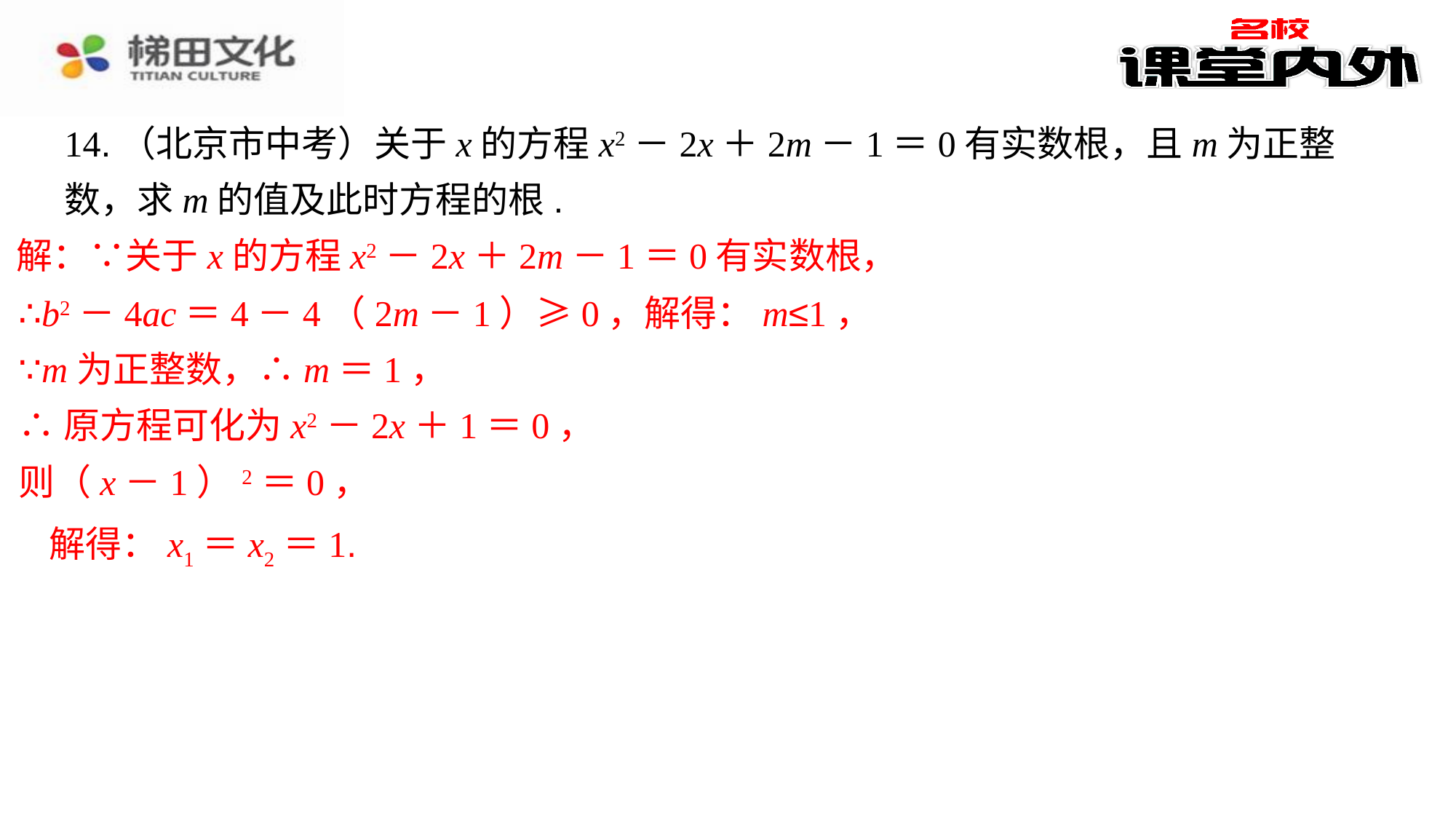

14.（北京市中考）关于x的方程x2－2x＋2m－1＝0有实数根，且m为正整数，求m的值及此时方程的根.
解：∵关于x的方程x2－2x＋2m－1＝0有实数根，
∴b2－4ac＝4－4（2m－1）≥0，解得：m≤1，
∵m为正整数，∴m＝1，
∴原方程可化为x2－2x＋1＝0，
则（x－1）2＝0，
解得：x1＝x2＝1.